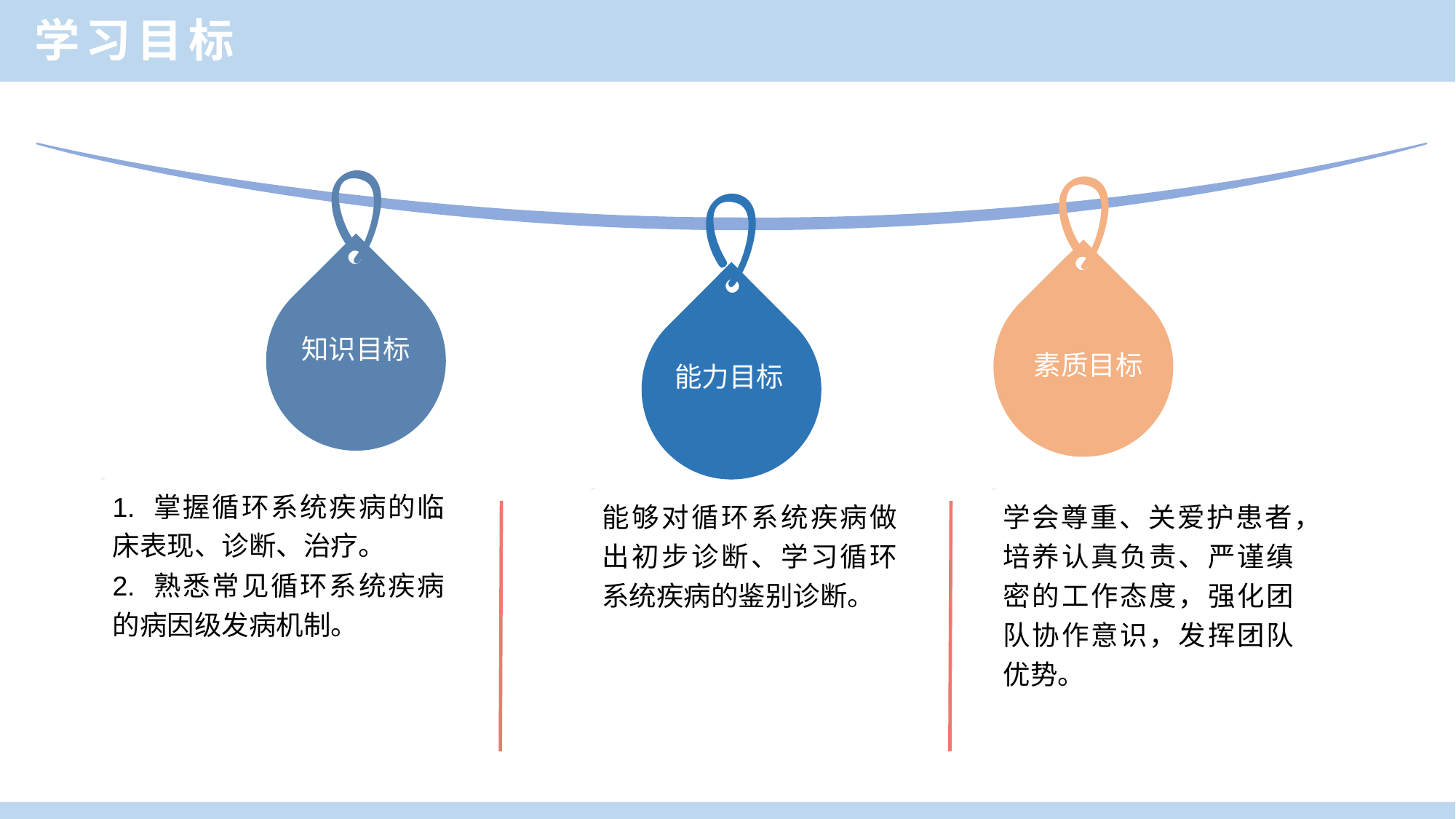

学习目标

知识目标

素质目标

能力目标
1. 掌握循环系统疾病的临床表现、诊断、治疗。
2. 熟悉常见循环系统疾病的病因级发病机制。
能够对循环系统疾病做出初步诊断、学习循环系统疾病的鉴别诊断。
学会尊重、关爱护患者，培养认真负责、严谨缜密的工作态度，强化团队协作意识，发挥团队优势。